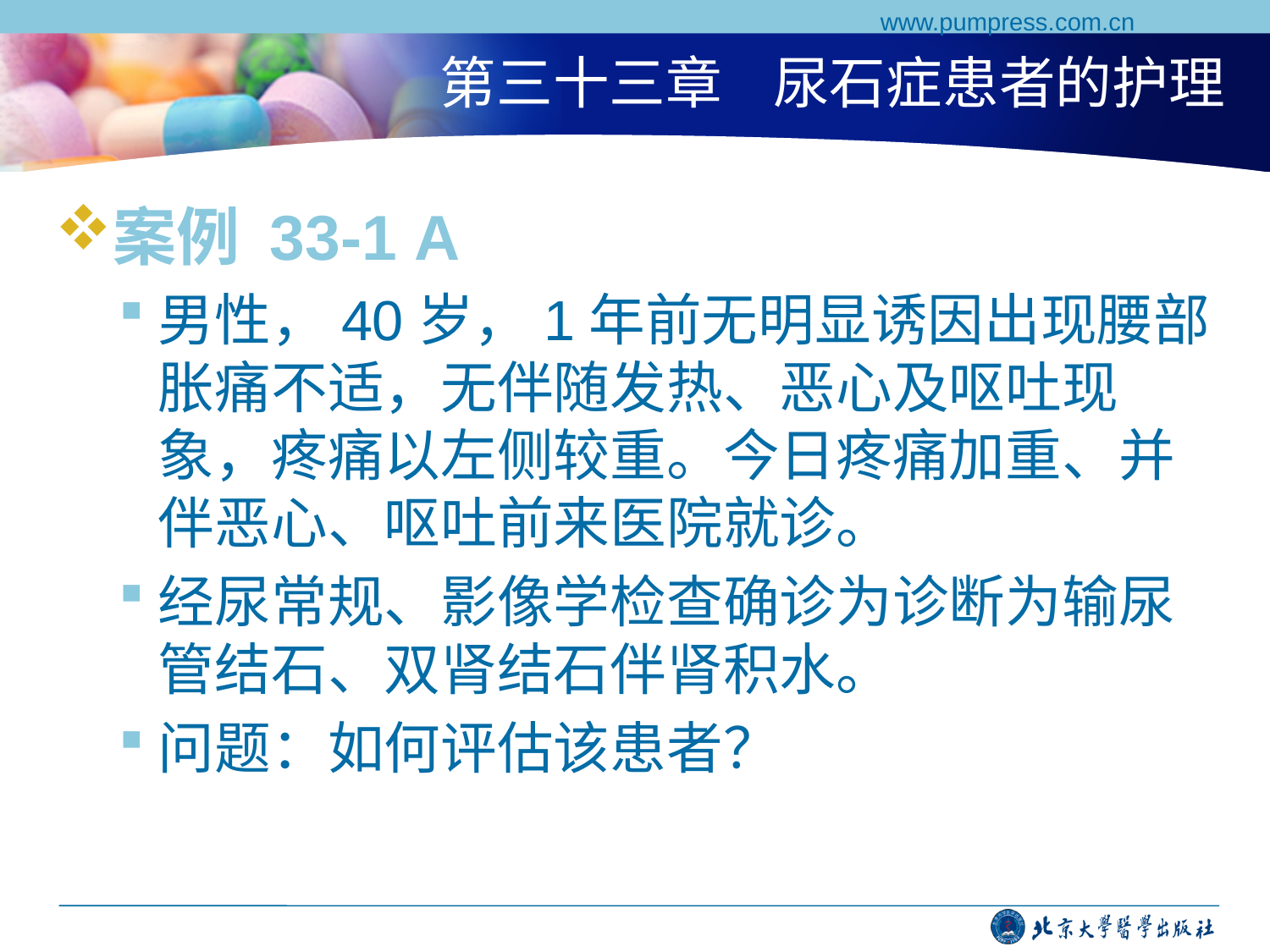

www.pumpress.com.cn
# 第三十三章    尿石症患者的护理
案例 33-1 A
男性，40岁，1年前无明显诱因出现腰部胀痛不适，无伴随发热、恶心及呕吐现象，疼痛以左侧较重。今日疼痛加重、并伴恶心、呕吐前来医院就诊。
经尿常规、影像学检查确诊为诊断为输尿管结石、双肾结石伴肾积水。
问题：如何评估该患者？